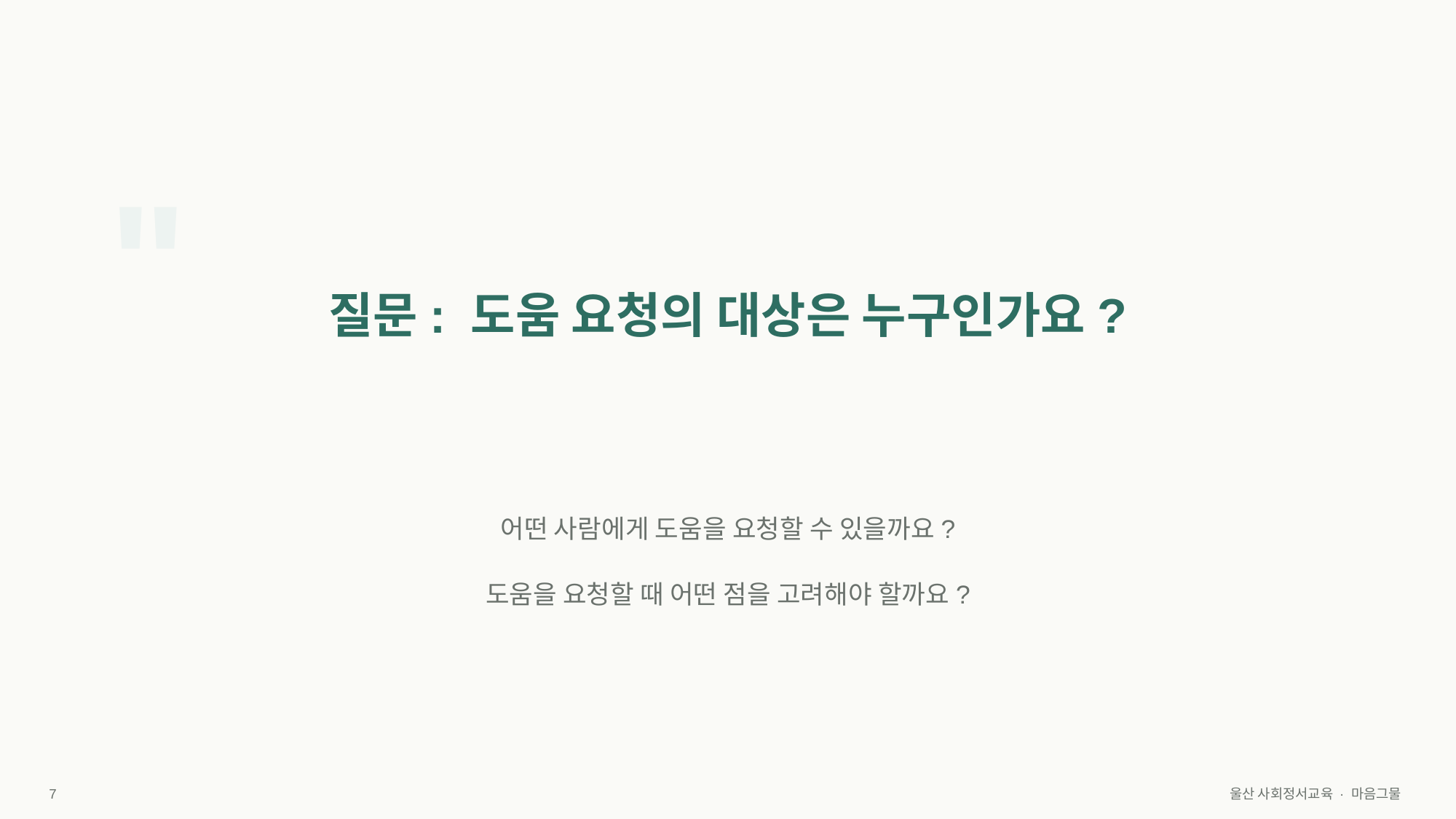

"
질문: 도움 요청의 대상은 누구인가요?
어떤 사람에게 도움을 요청할 수 있을까요?
도움을 요청할 때 어떤 점을 고려해야 할까요?
7
울산 사회정서교육 · 마음그물